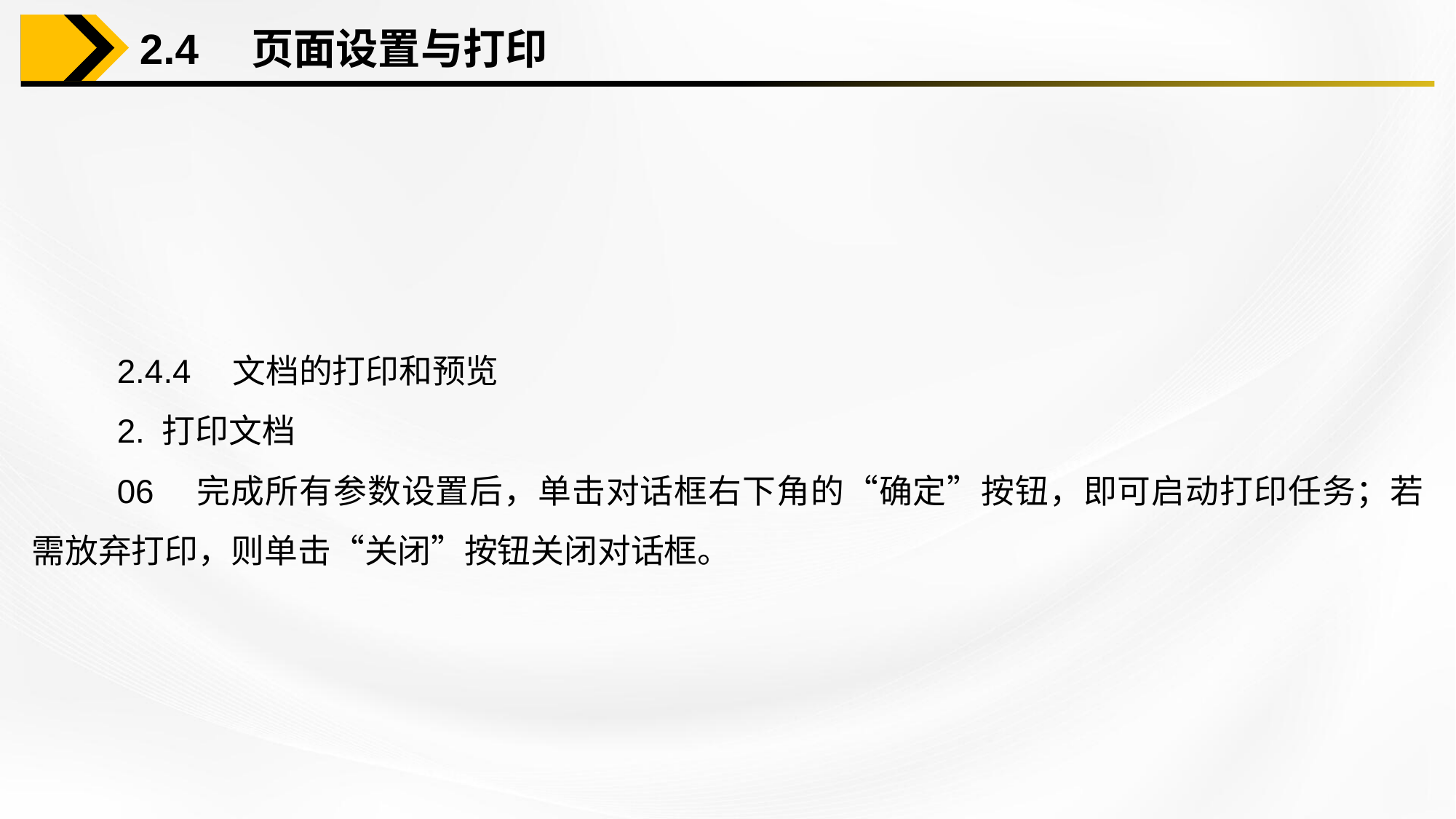

2.4　页面设置与打印
2.4.4　文档的打印和预览
2. 打印文档
06　完成所有参数设置后，单击对话框右下角的“确定”按钮，即可启动打印任务；若需放弃打印，则单击“关闭”按钮关闭对话框。